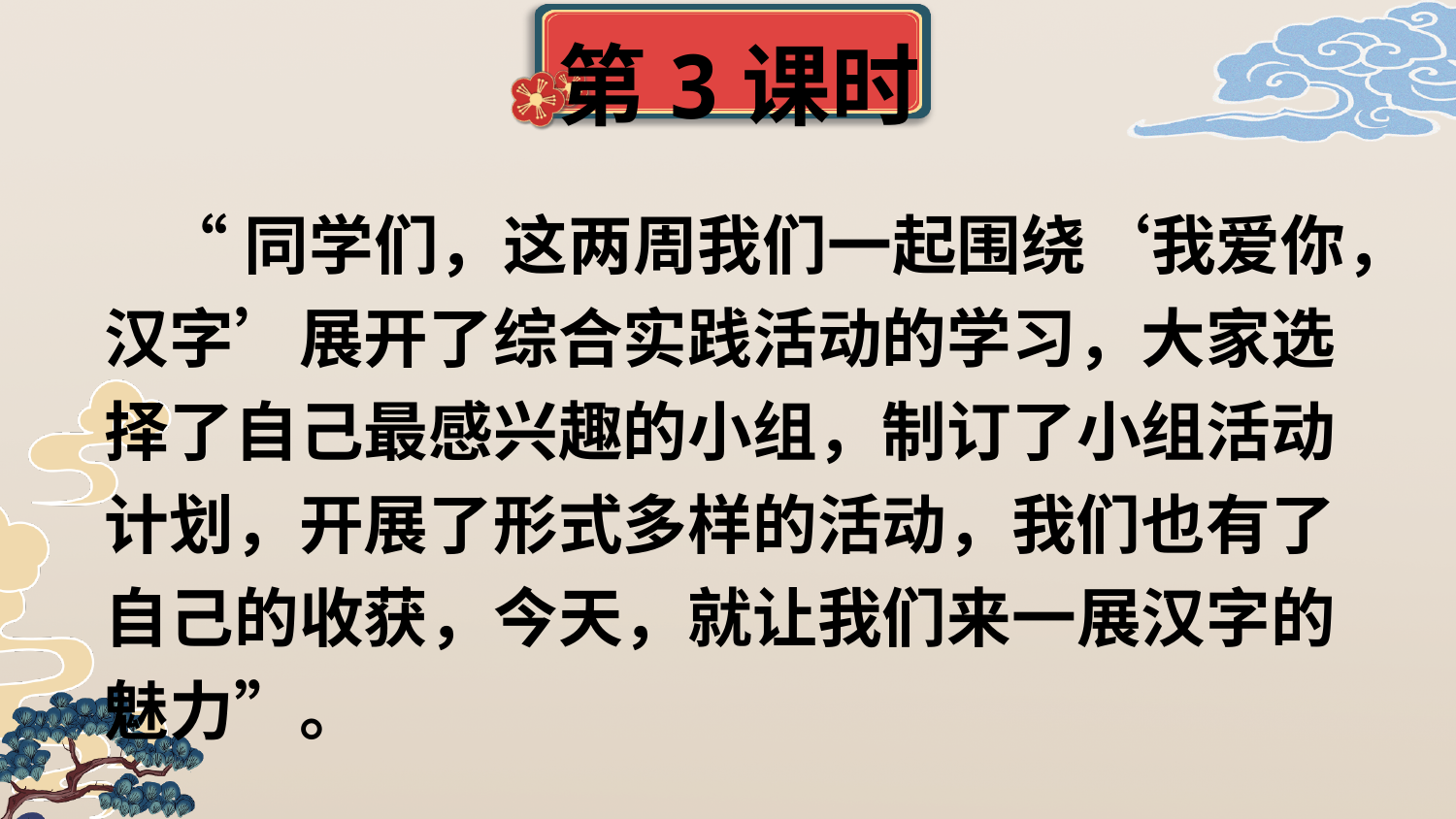

第3课时
    “同学们，这两周我们一起围绕‘我爱你，汉字’展开了综合实践活动的学习，大家选择了自己最感兴趣的小组，制订了小组活动计划，开展了形式多样的活动，我们也有了自己的收获，今天，就让我们来一展汉字的魅力”。